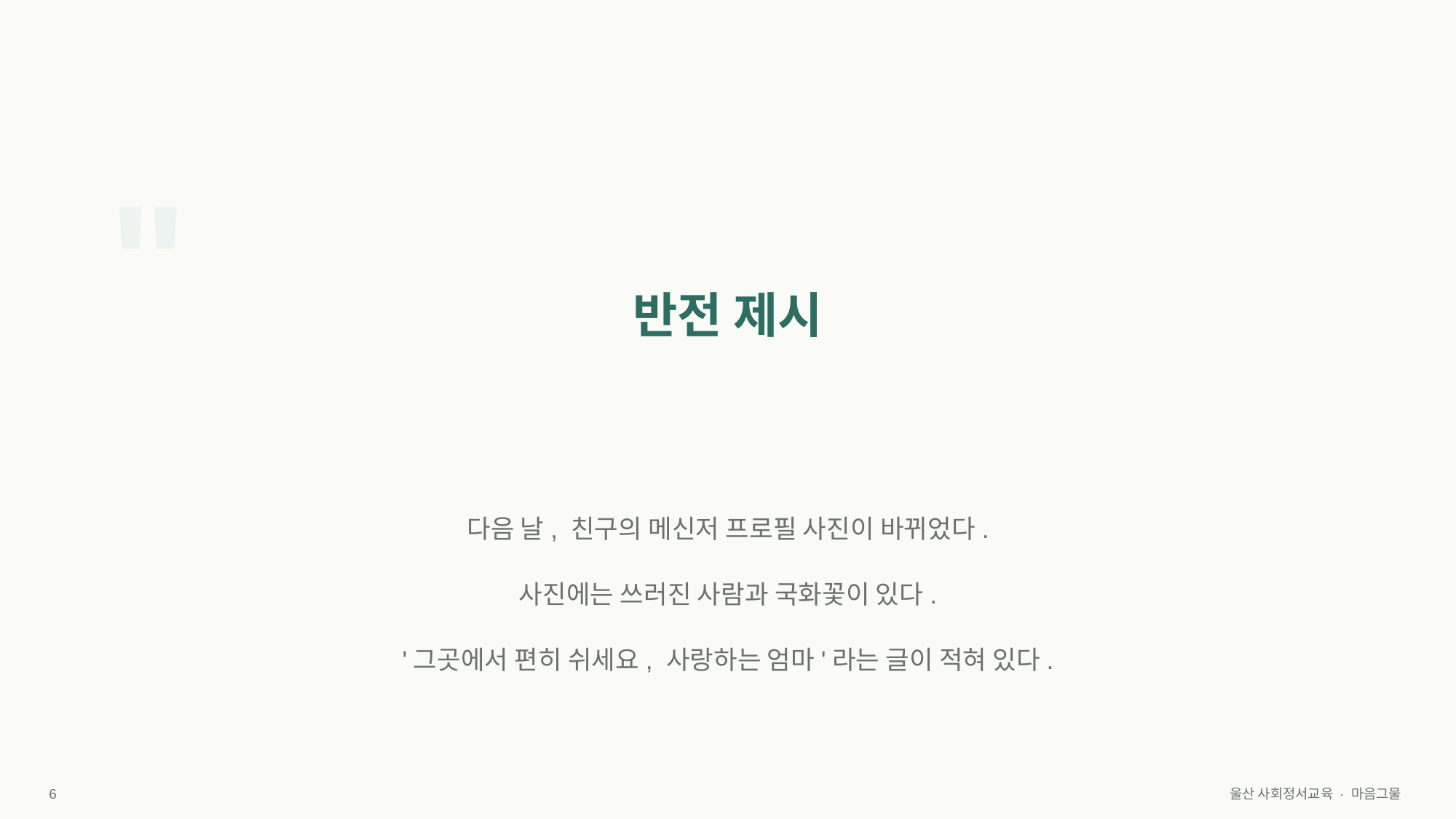

"
반전 제시
다음 날, 친구의 메신저 프로필 사진이 바뀌었다.
사진에는 쓰러진 사람과 국화꽃이 있다.
'그곳에서 편히 쉬세요, 사랑하는 엄마'라는 글이 적혀 있다.
6
울산 사회정서교육 · 마음그물